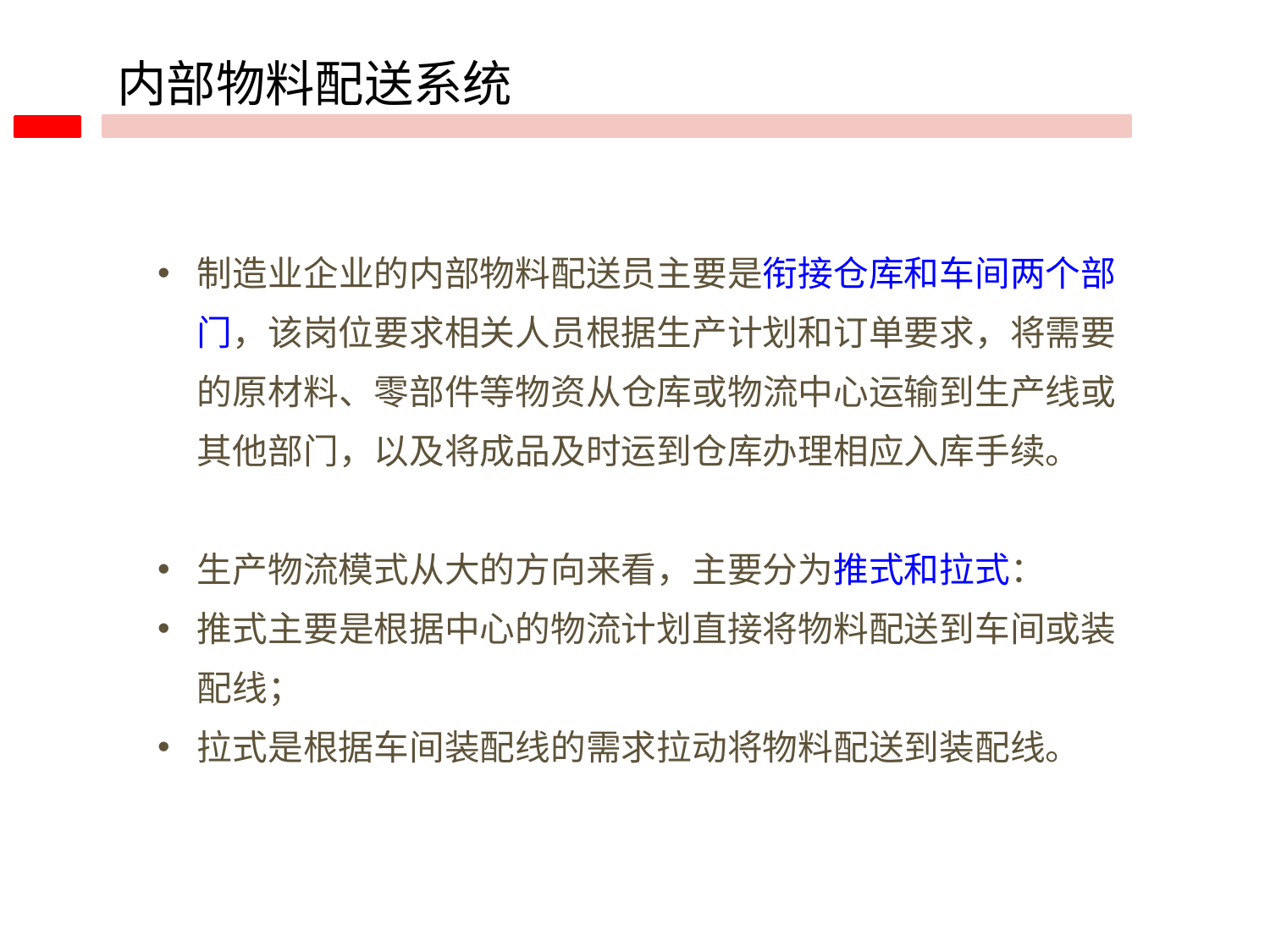

内部物料配送系统

制造业企业的内部物料配送员主要是衔接仓库和车间两个部门，该岗位要求相关人员根据生产计划和订单要求，将需要的原材料、零部件等物资从仓库或物流中心运输到生产线或其他部门，以及将成品及时运到仓库办理相应入库手续。

生产物流模式从大的方向来看，主要分为推式和拉式：
推式主要是根据中心的物流计划直接将物料配送到车间或装配线；
拉式是根据车间装配线的需求拉动将物料配送到装配线。